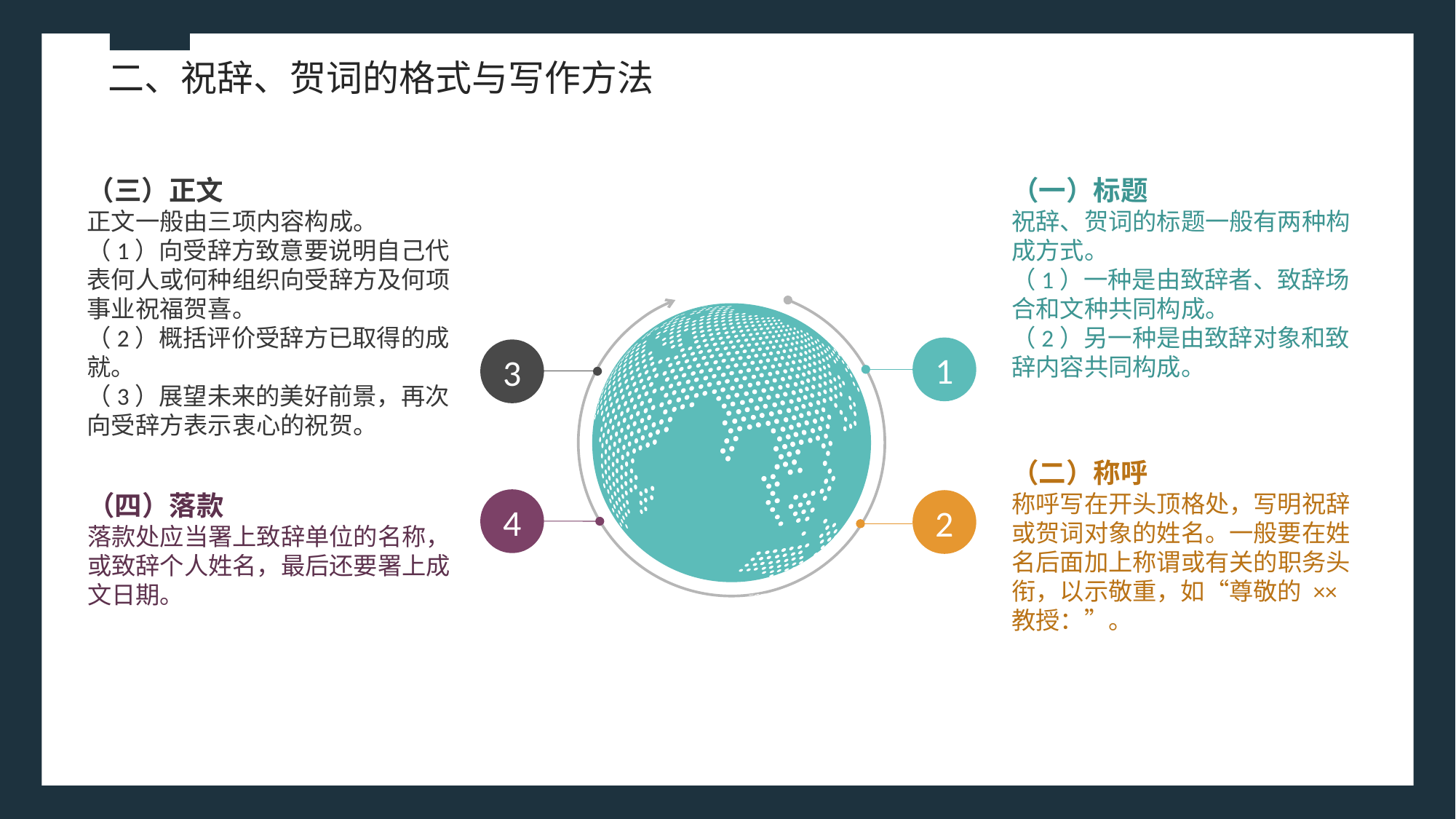

二、祝辞、贺词的格式与写作方法
（三）正文
正文一般由三项内容构成。
（1）向受辞方致意要说明自己代表何人或何种组织向受辞方及何项事业祝福贺喜。
（2）概括评价受辞方已取得的成就。
（3）展望未来的美好前景，再次向受辞方表示衷心的祝贺。
（一）标题
祝辞、贺词的标题一般有两种构成方式。
（1）一种是由致辞者、致辞场合和文种共同构成。
（2）另一种是由致辞对象和致辞内容共同构成。

1
3
（二）称呼
称呼写在开头顶格处，写明祝辞或贺词对象的姓名。一般要在姓名后面加上称谓或有关的职务头衔，以示敬重，如“尊敬的 ×× 教授：”。
（四）落款
落款处应当署上致辞单位的名称，或致辞个人姓名，最后还要署上成文日期。
4
2